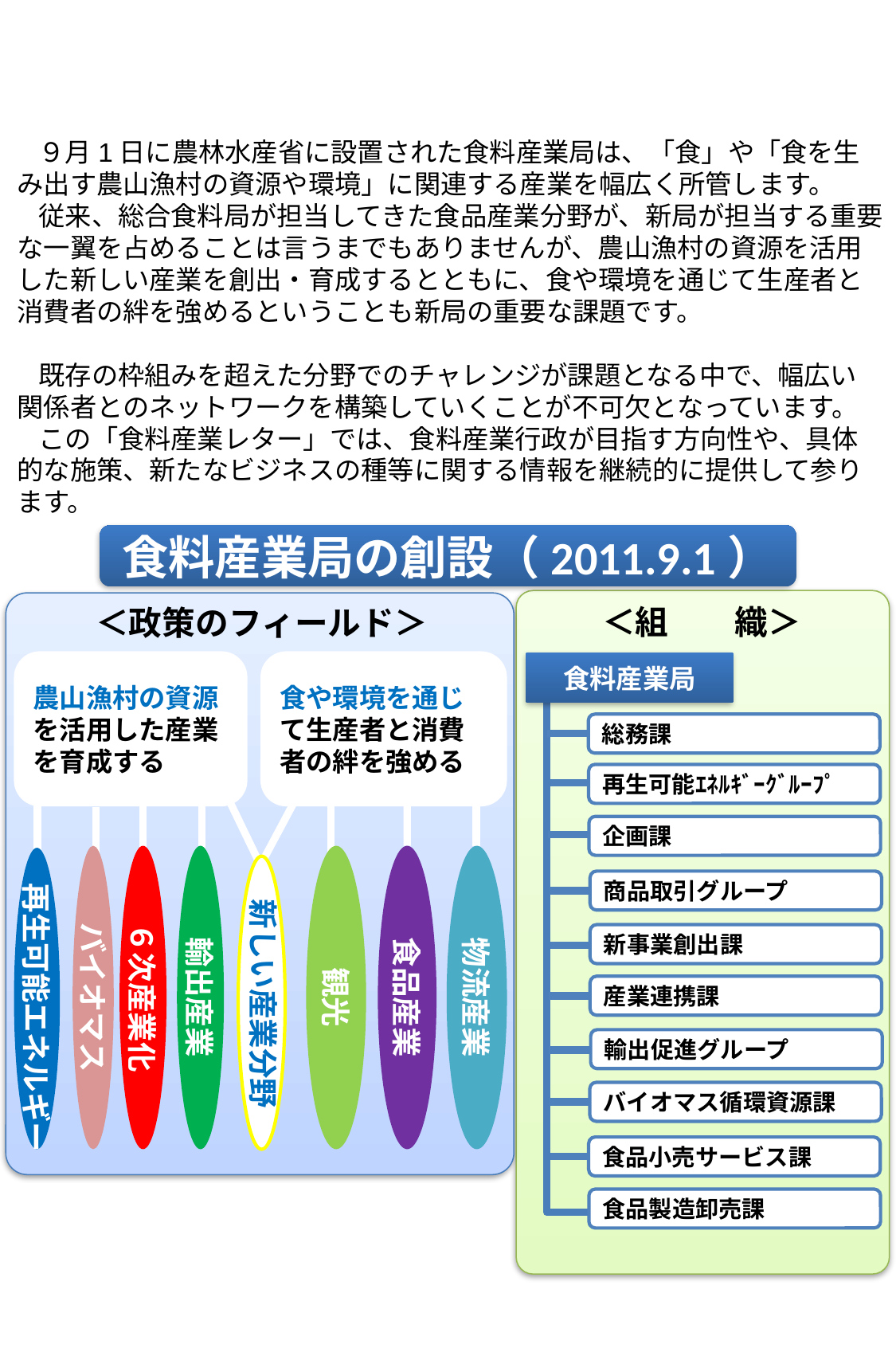

９月1日に農林水産省に設置された食料産業局は、「食」や「食を生み出す農山漁村の資源や環境」に関連する産業を幅広く所管します。
　　 従来、総合食料局が担当してきた食品産業分野が、新局が担当する重要な一翼を占めることは言うまでもありませんが、農山漁村の資源を活用した新しい産業を創出・育成するとともに、食や環境を通じて生産者と消費者の絆を強めるということも新局の重要な課題です。

　　 既存の枠組みを超えた分野でのチャレンジが課題となる中で、幅広い関係者とのネットワークを構築していくことが不可欠となっています。
　 　この「食料産業レター」では、食料産業行政が目指す方向性や、具体的な施策、新たなビジネスの種等に関する情報を継続的に提供して参ります。

食料産業局の創設（2011.9.1）

＜組　　織＞

＜政策のフィールド＞
農山漁村の資源を活用した産業を育成する
食や環境を通じて生産者と消費者の絆を強める
食料産業局

総務課
再生可能ｴﾈﾙｷﾞｰｸﾞﾙｰﾌﾟ
企画課
バイオマス
６次産業化
輸出産業
観光
食品産業
物流産業

再生可能エネルギー
商品取引グループ
新しい産業分野
新事業創出課
産業連携課
輸出促進グループ
バイオマス循環資源課
食品小売サービス課
食品製造卸売課